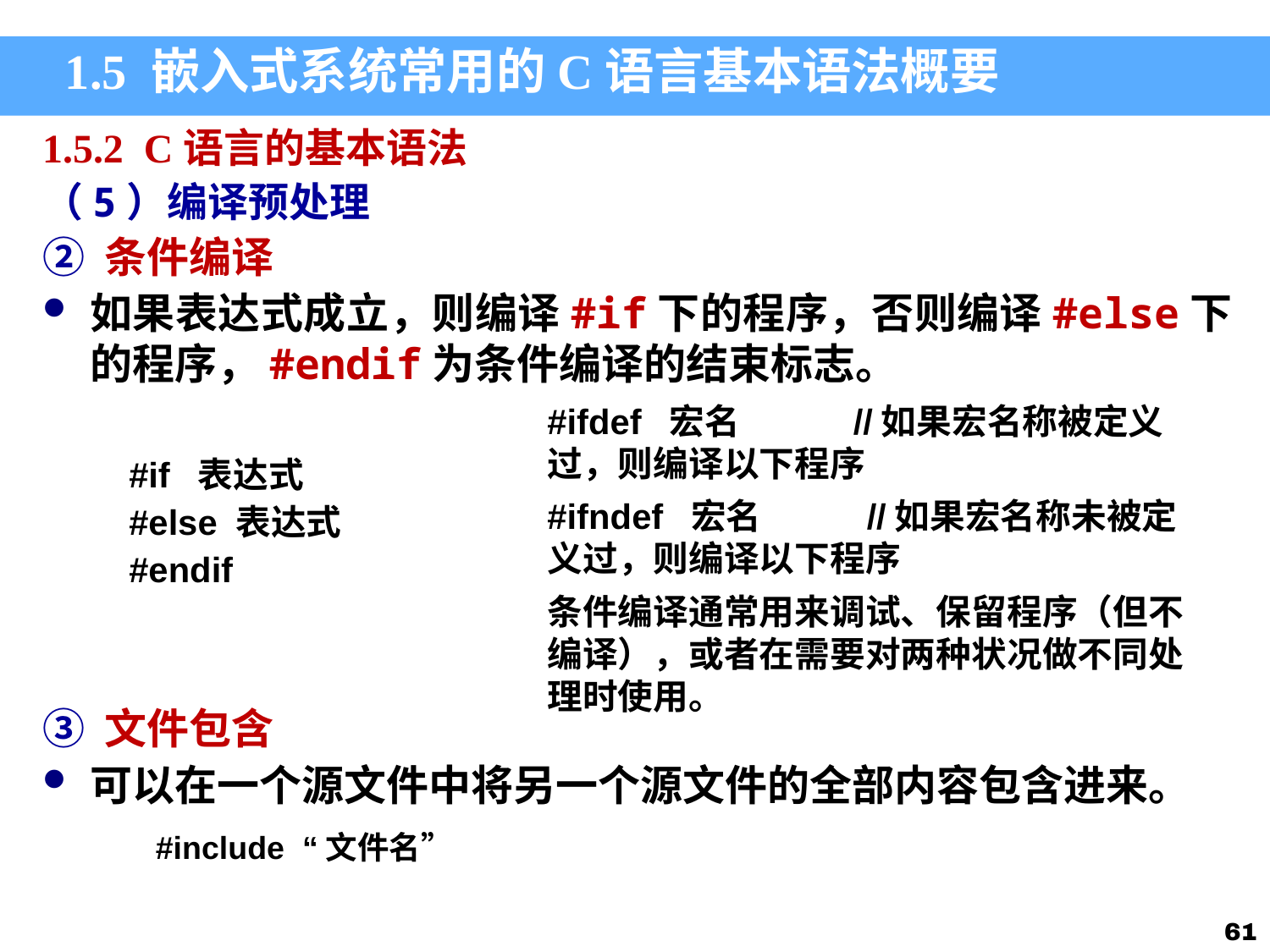

1.5 嵌入式系统常用的C语言基本语法概要
1.5.2  C语言的基本语法
（5）编译预处理
② 条件编译
如果表达式成立，则编译#if下的程序，否则编译#else下的程序，#endif为条件编译的结束标志。
#ifdef  宏名             //如果宏名称被定义过，则编译以下程序
#ifndef  宏名            //如果宏名称未被定义过，则编译以下程序
条件编译通常用来调试、保留程序（但不编译），或者在需要对两种状况做不同处理时使用。
#if  表达式
#else 表达式
#endif
③ 文件包含
可以在一个源文件中将另一个源文件的全部内容包含进来。
#include  “文件名”
61